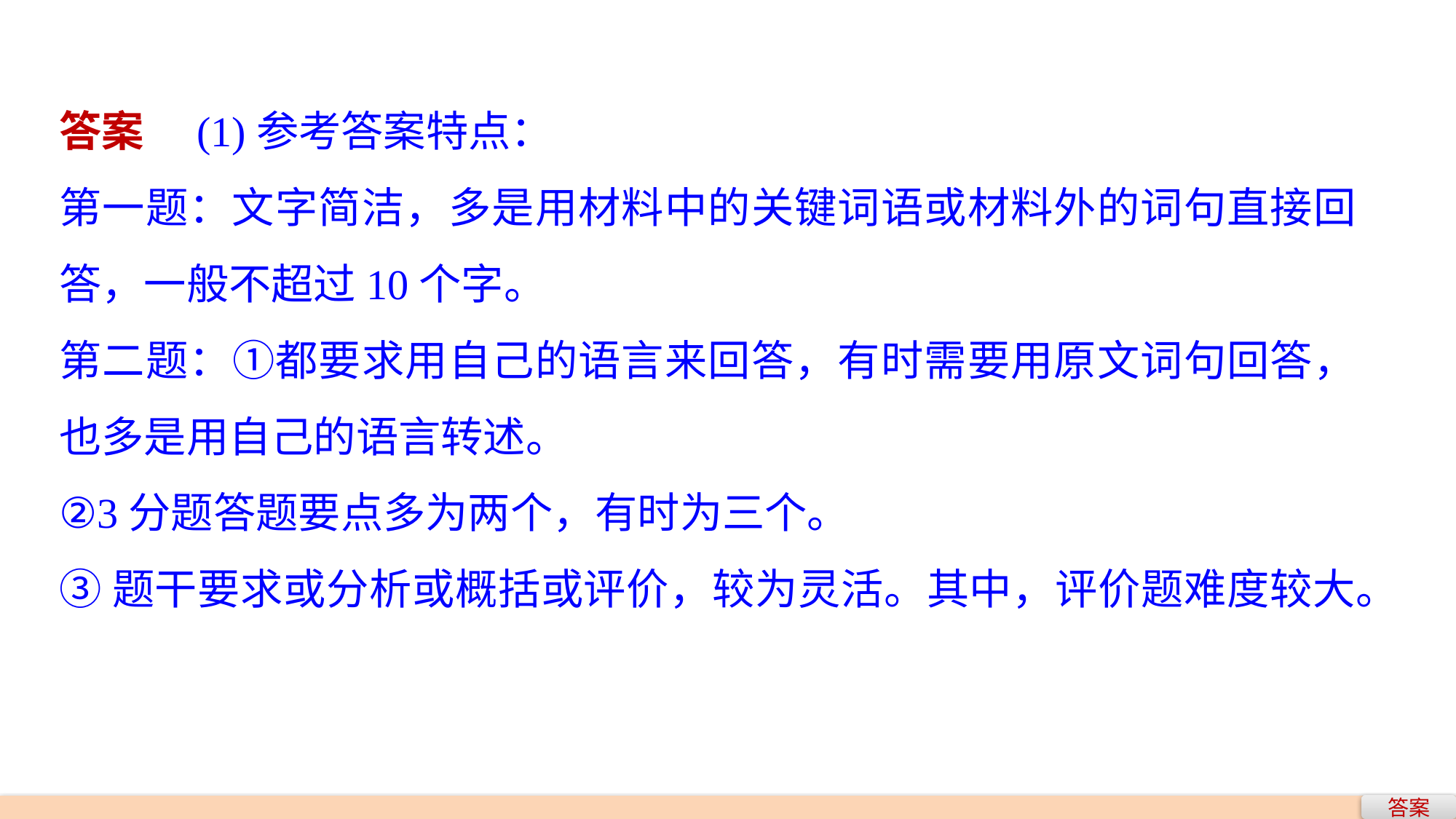

答案　(1)参考答案特点：
第一题：文字简洁，多是用材料中的关键词语或材料外的词句直接回答，一般不超过10个字。
第二题：①都要求用自己的语言来回答，有时需要用原文词句回答，也多是用自己的语言转述。
②3分题答题要点多为两个，有时为三个。
③题干要求或分析或概括或评价，较为灵活。其中，评价题难度较大。
答案